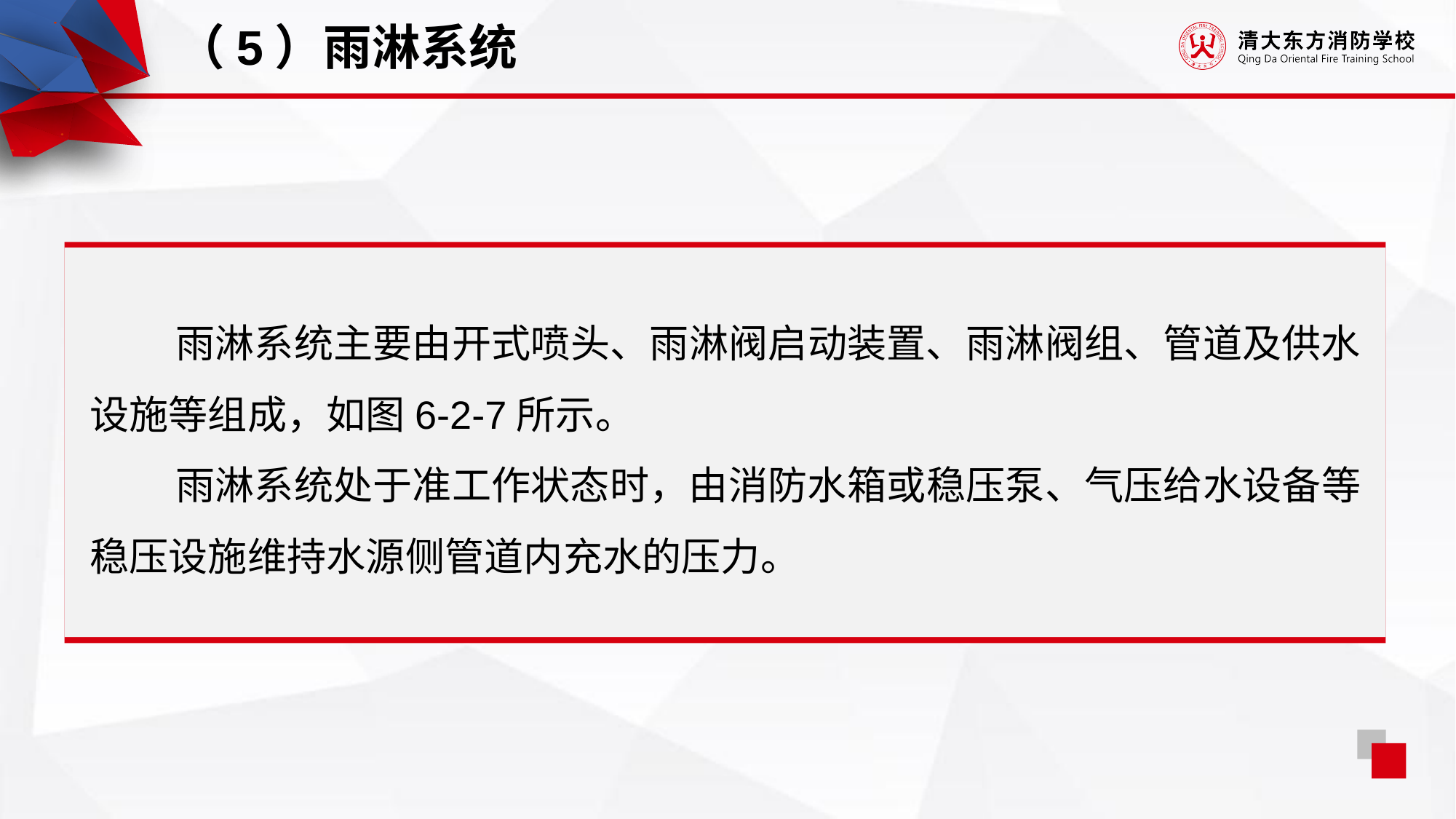

（5）雨淋系统

雨淋系统主要由开式喷头、雨淋阀启动装置、雨淋阀组、管道及供水设施等组成，如图6-2-7所示。
雨淋系统处于准工作状态时，由消防水箱或稳压泵、气压给水设备等稳压设施维持水源侧管道内充水的压力。